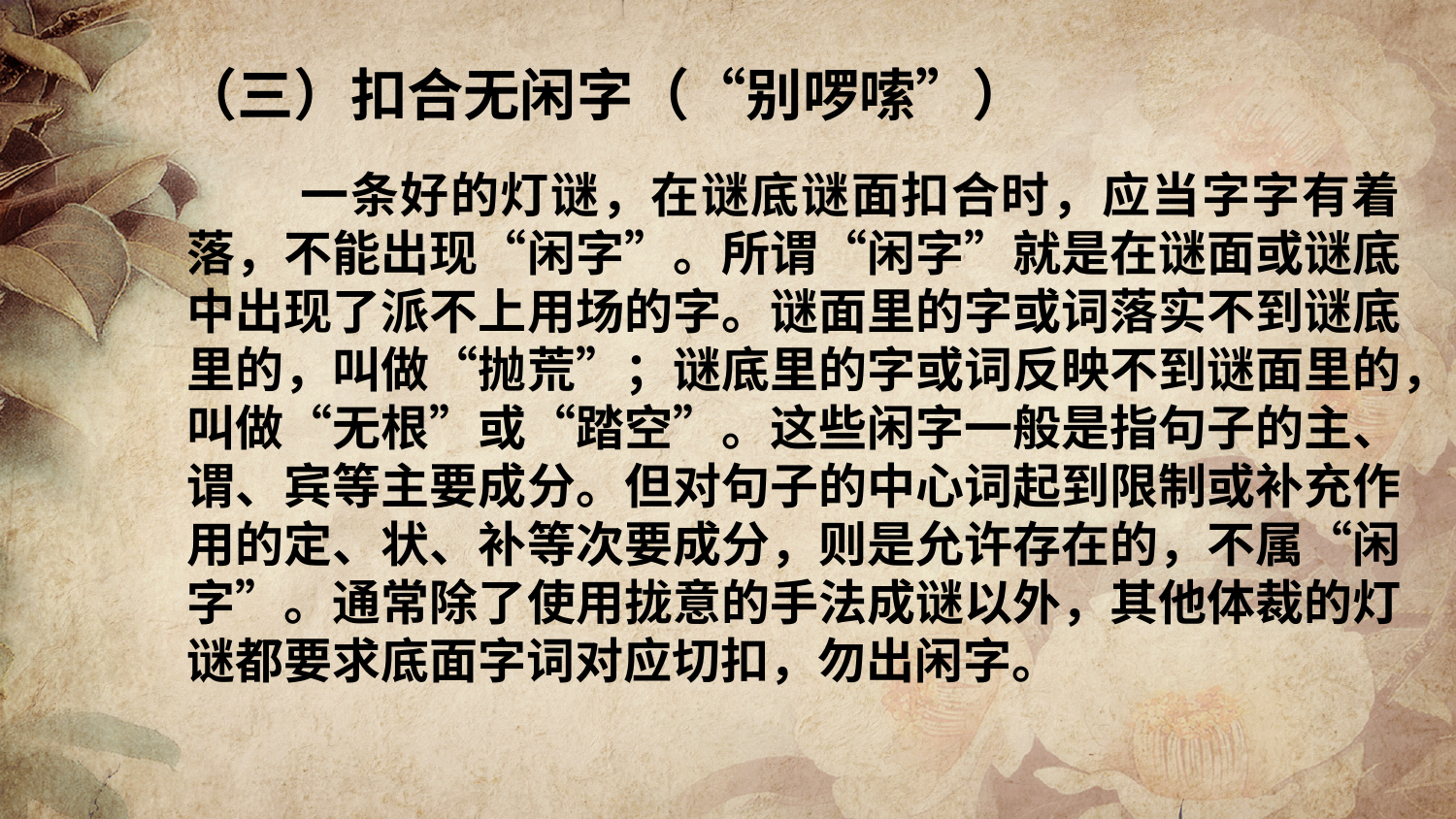

（三）扣合无闲字（“别啰嗦”）
        一条好的灯谜，在谜底谜面扣合时，应当字字有着落，不能出现“闲字”。所谓“闲字”就是在谜面或谜底中出现了派不上用场的字。谜面里的字或词落实不到谜底里的，叫做“抛荒”；谜底里的字或词反映不到谜面里的，叫做“无根”或“踏空”。这些闲字一般是指句子的主、谓、宾等主要成分。但对句子的中心词起到限制或补充作用的定、状、补等次要成分，则是允许存在的，不属“闲字”。通常除了使用拢意的手法成谜以外，其他体裁的灯谜都要求底面字词对应切扣，勿出闲字。